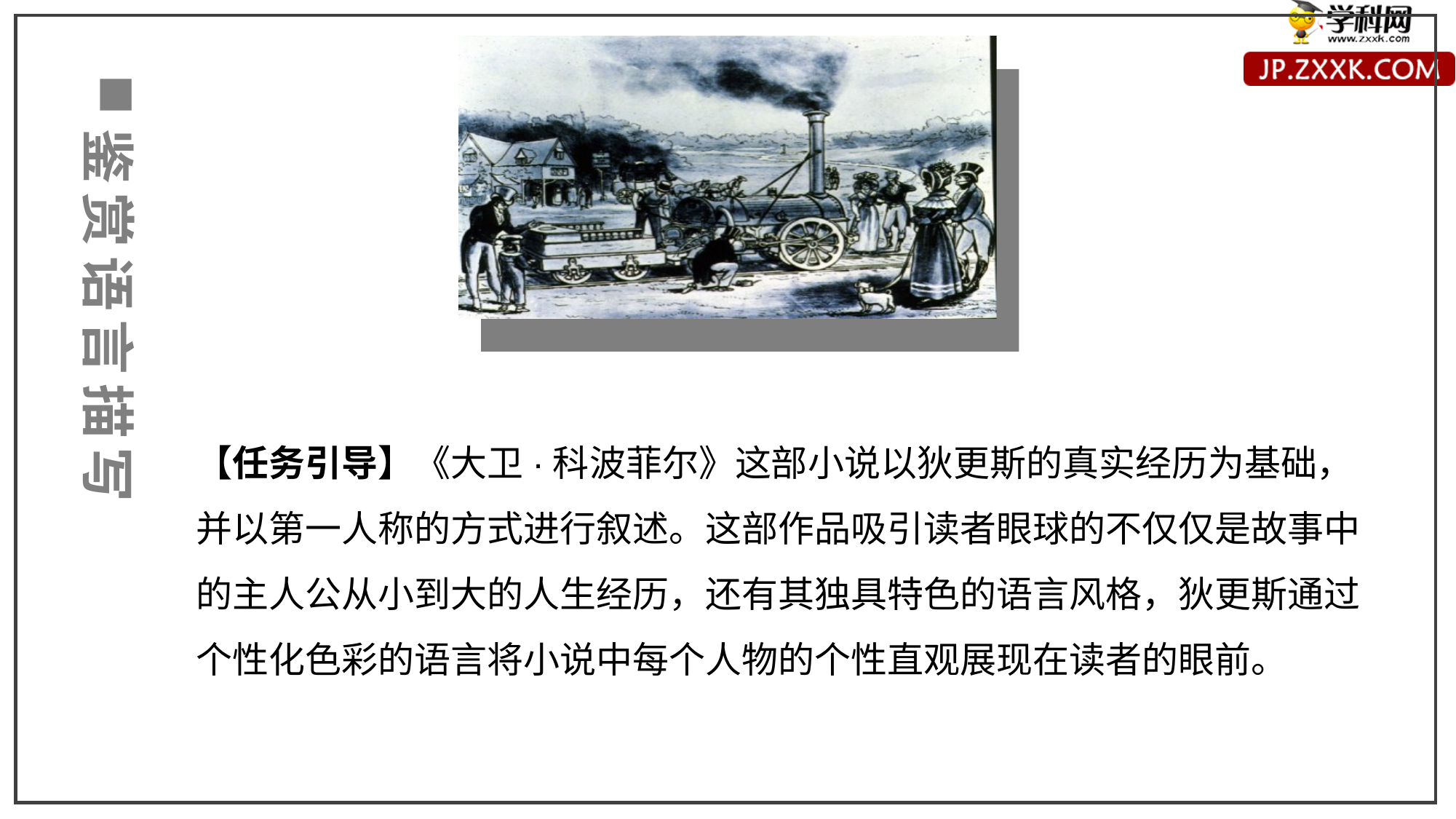

鉴赏语言描写

【任务引导】《大卫·科波菲尔》这部小说以狄更斯的真实经历为基础，并以第一人称的方式进行叙述。这部作品吸引读者眼球的不仅仅是故事中的主人公从小到大的人生经历，还有其独具特色的语言风格，狄更斯通过个性化色彩的语言将小说中每个人物的个性直观展现在读者的眼前。